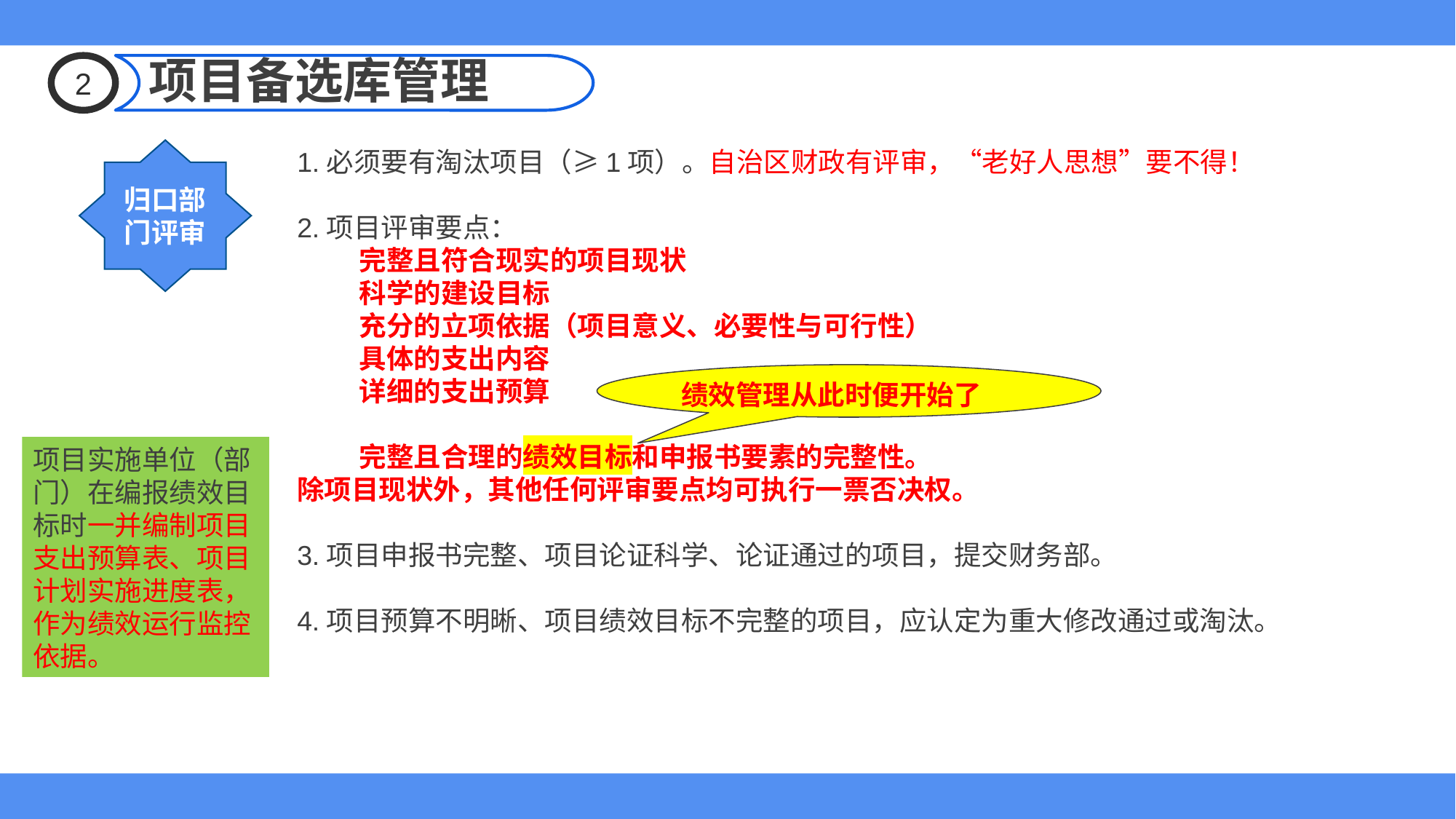

2
  项目备选库管理
1.必须要有淘汰项目（≥1项）。自治区财政有评审，“老好人思想”要不得！

2.项目评审要点：
         完整且符合现实的项目现状
         科学的建设目标
         充分的立项依据（项目意义、必要性与可行性）
         具体的支出内容
         详细的支出预算

         完整且合理的绩效目标和申报书要素的完整性。
除项目现状外，其他任何评审要点均可执行一票否决权。

3.项目申报书完整、项目论证科学、论证通过的项目，提交财务部。

4.项目预算不明晰、项目绩效目标不完整的项目，应认定为重大修改通过或淘汰。

归口部门评审
绩效管理从此时便开始了
项目实施单位（部门）在编报绩效目标时一并编制项目支出预算表、项目计划实施进度表，作为绩效运行监控依据。